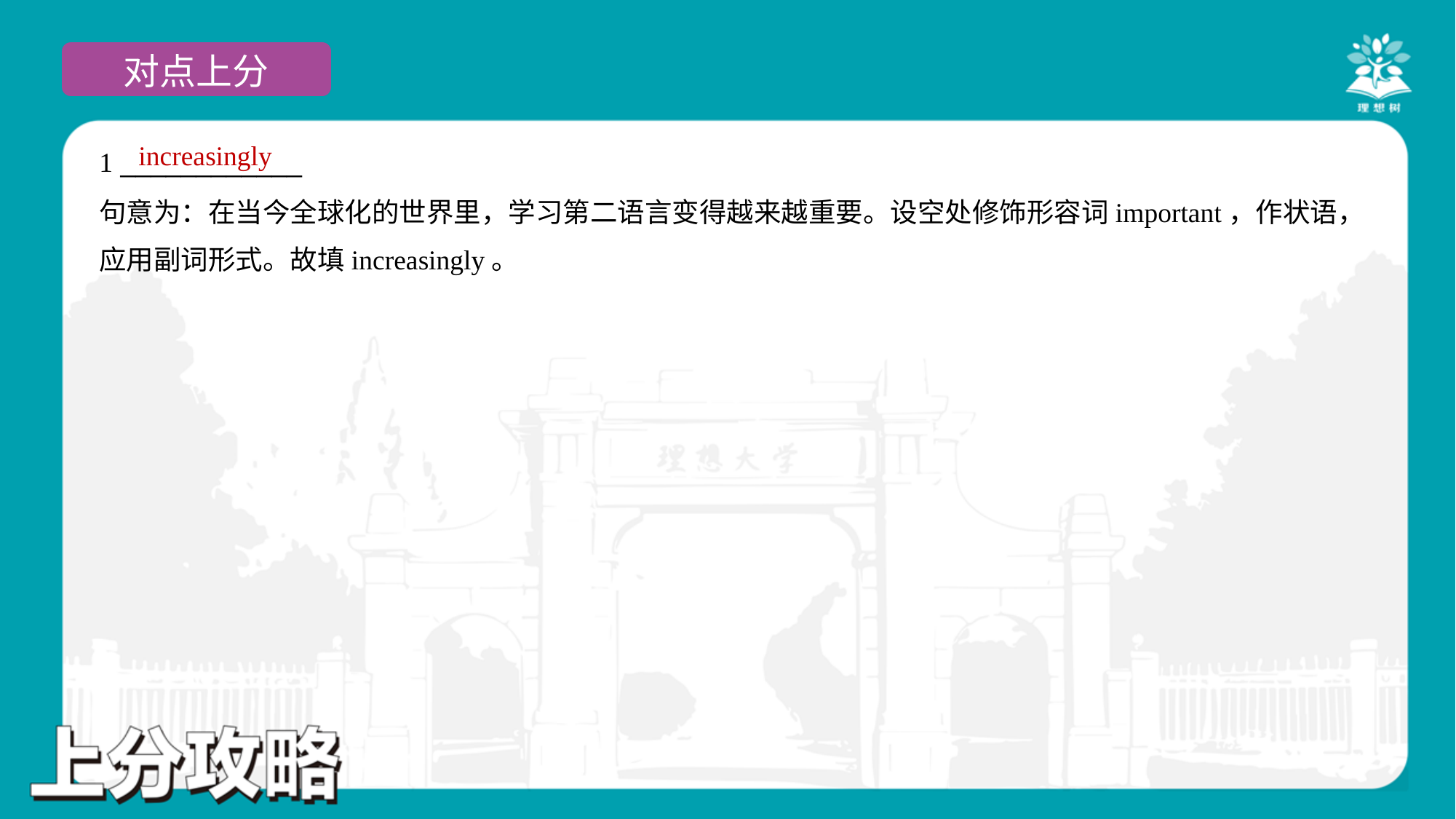

increasingly
1 ____________
句意为：在当今全球化的世界里，学习第二语言变得越来越重要。设空处修饰形容词important，作状语，
应用副词形式。故填increasingly。